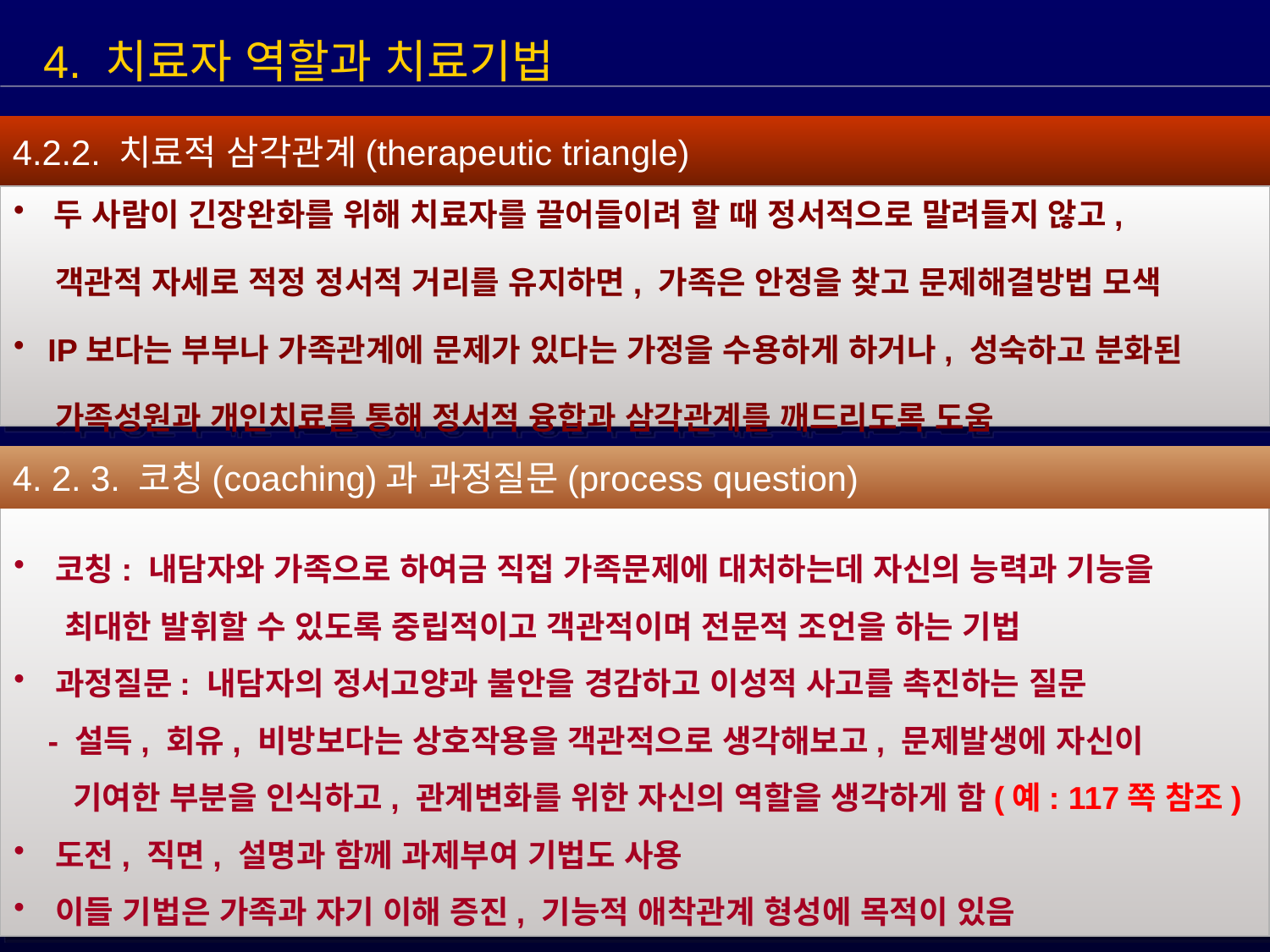

4. 치료자 역할과 치료기법

4.2.2. 치료적 삼각관계(therapeutic triangle)
 두 사람이 긴장완화를 위해 치료자를 끌어들이려 할 때 정서적으로 말려들지 않고,
 객관적 자세로 적정 정서적 거리를 유지하면, 가족은 안정을 찾고 문제해결방법 모색
 IP보다는 부부나 가족관계에 문제가 있다는 가정을 수용하게 하거나, 성숙하고 분화된
 가족성원과 개인치료를 통해 정서적 융합과 삼각관계를 깨드리도록 도움
4. 2. 3. 코칭(coaching)과 과정질문(process question)
 코칭: 내담자와 가족으로 하여금 직접 가족문제에 대처하는데 자신의 능력과 기능을
  최대한 발휘할 수 있도록 중립적이고 객관적이며 전문적 조언을 하는 기법
 과정질문: 내담자의 정서고양과 불안을 경감하고 이성적 사고를 촉진하는 질문
 - 설득, 회유, 비방보다는 상호작용을 객관적으로 생각해보고, 문제발생에 자신이
   기여한 부분을 인식하고, 관계변화를 위한 자신의 역할을 생각하게 함(예: 117쪽 참조)
 도전, 직면, 설명과 함께 과제부여 기법도 사용
 이들 기법은 가족과 자기 이해 증진, 기능적 애착관계 형성에 목적이 있음